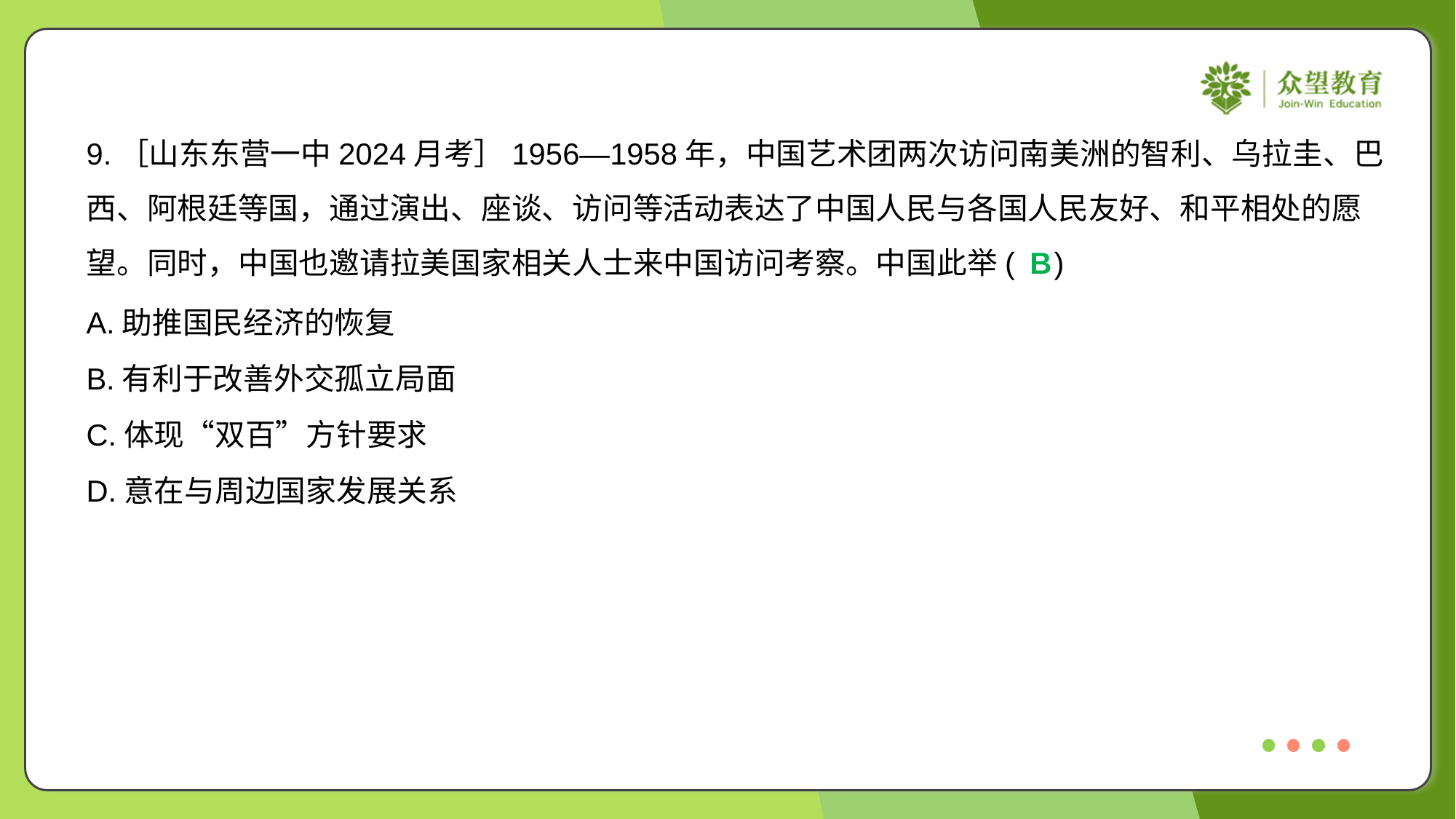

9.［山东东营一中2024月考］1956—1958年，中国艺术团两次访问南美洲的智利、乌拉圭、巴
西、阿根廷等国，通过演出、座谈、访问等活动表达了中国人民与各国人民友好、和平相处的愿
望。同时，中国也邀请拉美国家相关人士来中国访问考察。中国此举(     )
B
A.助推国民经济的恢复
B.有利于改善外交孤立局面
C.体现“双百”方针要求
D.意在与周边国家发展关系